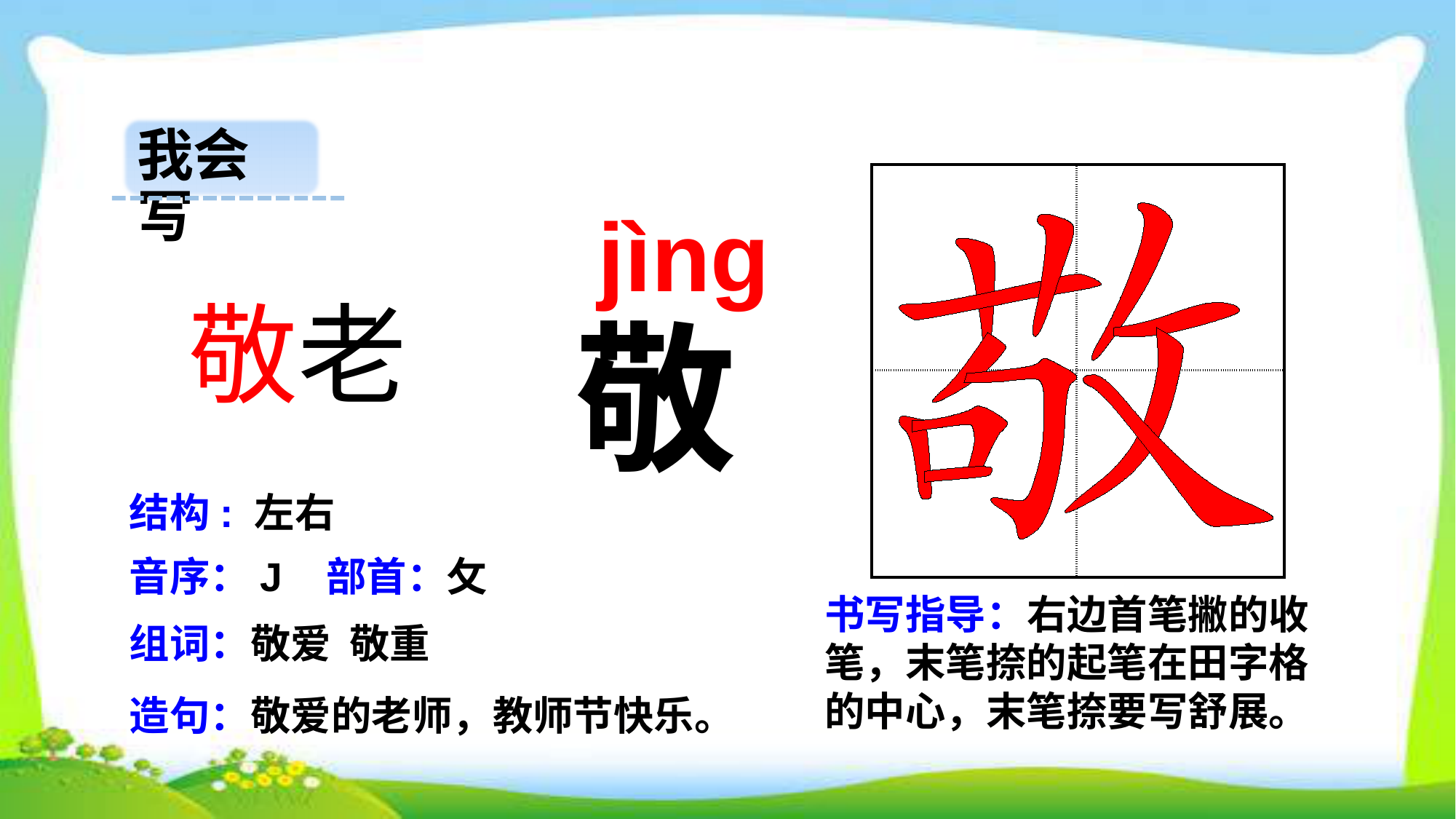

我会写

|  |  |
| --- | --- |
|  |  |
  jìng

 敬老
敬

结构: 左右
音序：J   部首：攵
书写指导：右边首笔撇的收笔，末笔捺的起笔在田字格的中心，末笔捺要写舒展。
组词：敬爱  敬重
造句：敬爱的老师，教师节快乐。